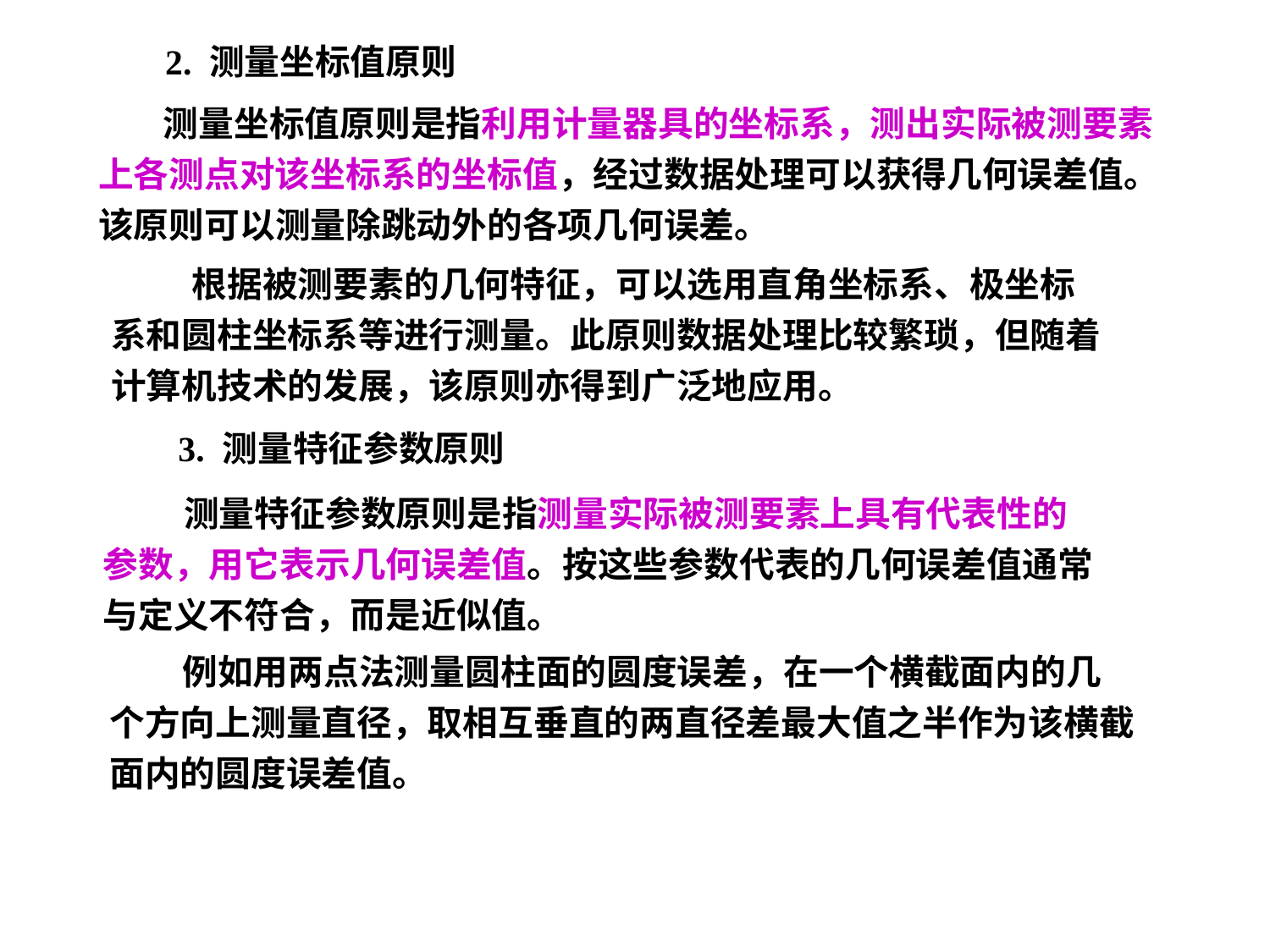

54
2. 测量坐标值原则
       测量坐标值原则是指利用计量器具的坐标系，测出实际被测要素上各测点对该坐标系的坐标值，经过数据处理可以获得几何误差值。该原则可以测量除跳动外的各项几何误差。
         根据被测要素的几何特征，可以选用直角坐标系、极坐标系和圆柱坐标系等进行测量。此原则数据处理比较繁琐，但随着计算机技术的发展，该原则亦得到广泛地应用。
3. 测量特征参数原则
         测量特征参数原则是指测量实际被测要素上具有代表性的参数，用它表示几何误差值。按这些参数代表的几何误差值通常与定义不符合，而是近似值。
        例如用两点法测量圆柱面的圆度误差，在一个横截面内的几个方向上测量直径，取相互垂直的两直径差最大值之半作为该横截面内的圆度误差值。